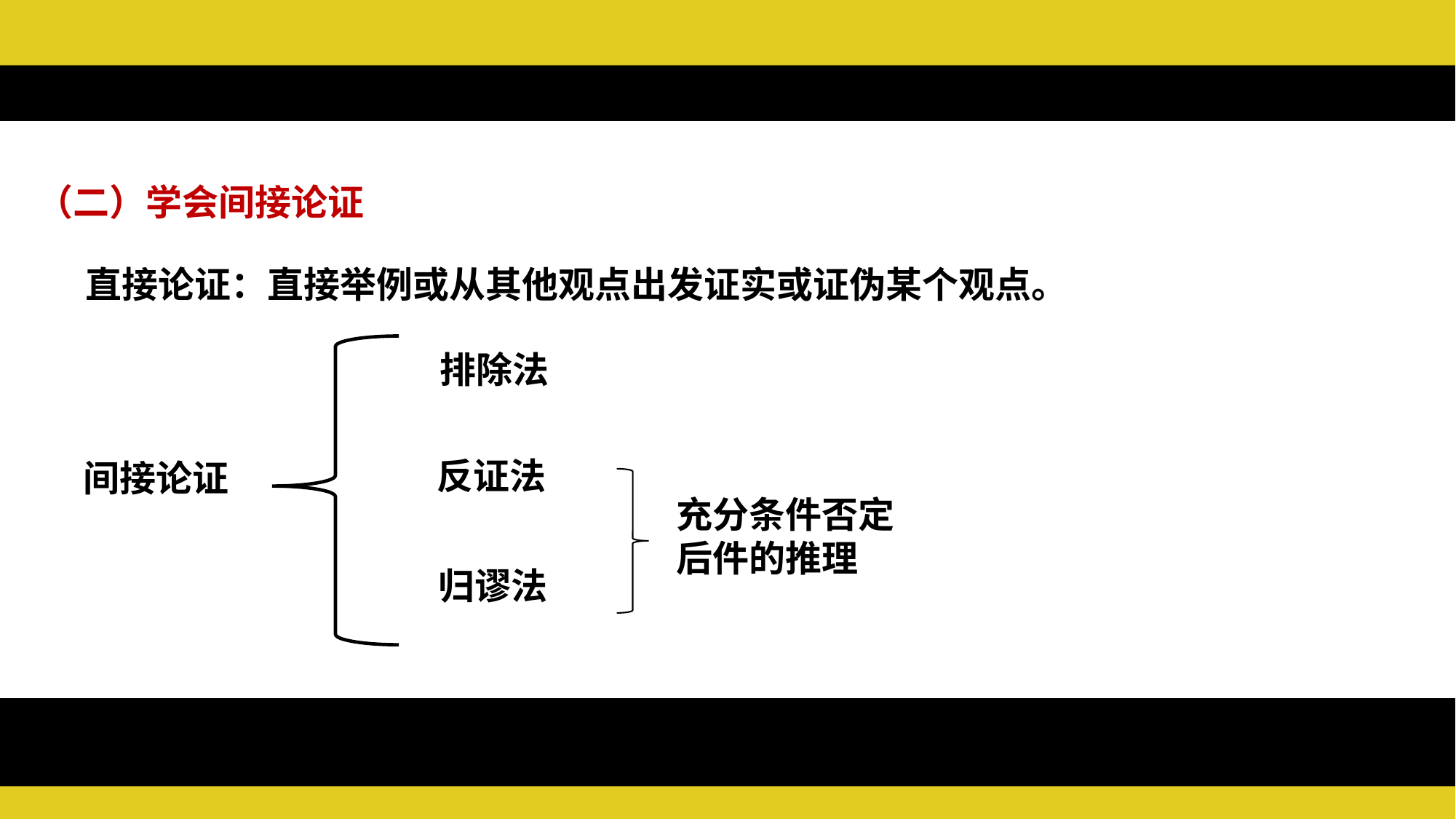

（二）学会间接论证
直接论证：直接举例或从其他观点出发证实或证伪某个观点。

排除法
反证法
间接论证

充分条件否定后件的推理
归谬法